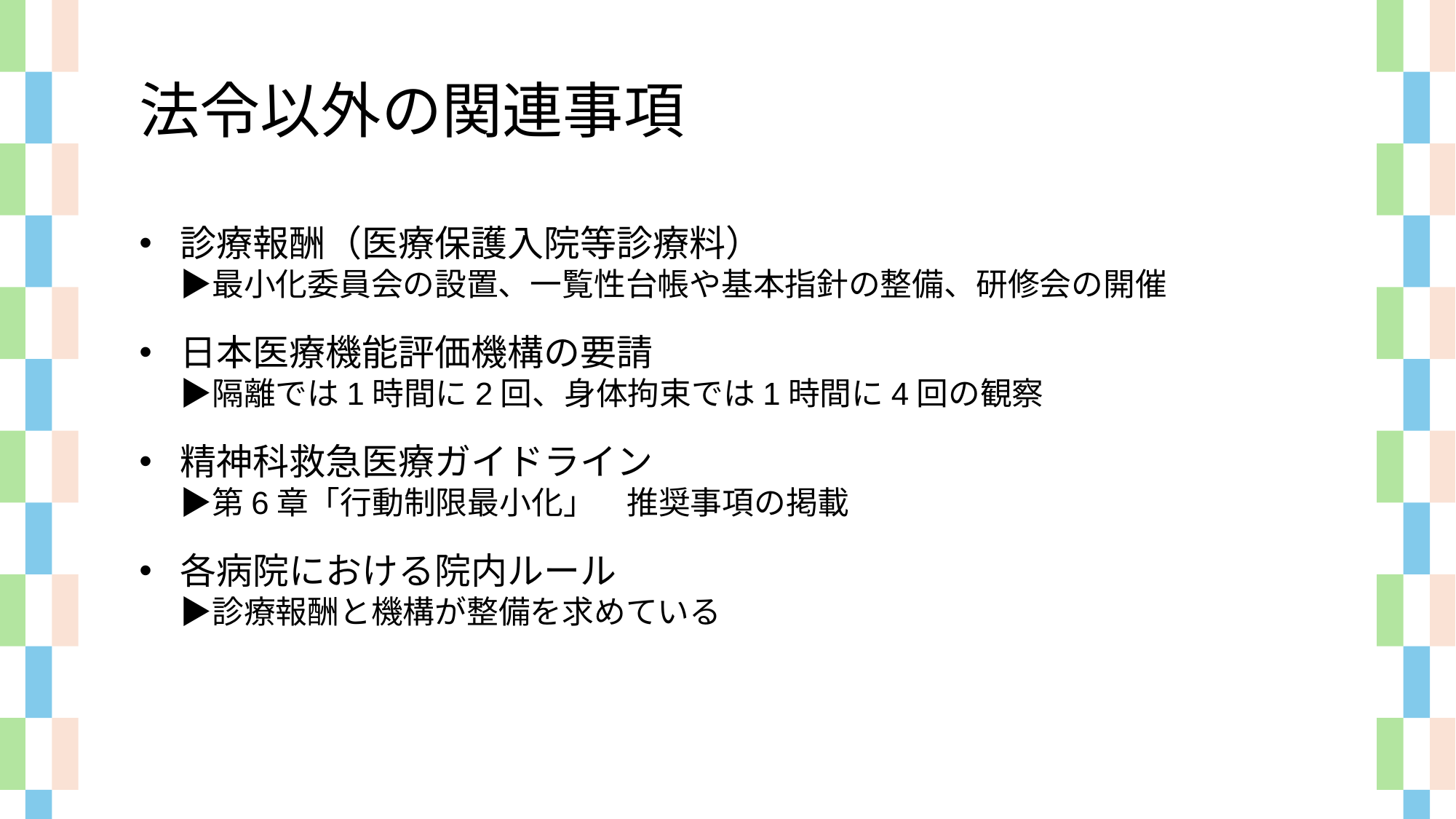

法令以外の関連事項
診療報酬（医療保護入院等診療料）
▶最小化委員会の設置、一覧性台帳や基本指針の整備、研修会の開催
日本医療機能評価機構の要請
▶隔離では1時間に2回、身体拘束では1時間に4回の観察
精神科救急医療ガイドライン
▶第6章「行動制限最小化」　推奨事項の掲載
各病院における院内ルール
▶診療報酬と機構が整備を求めている